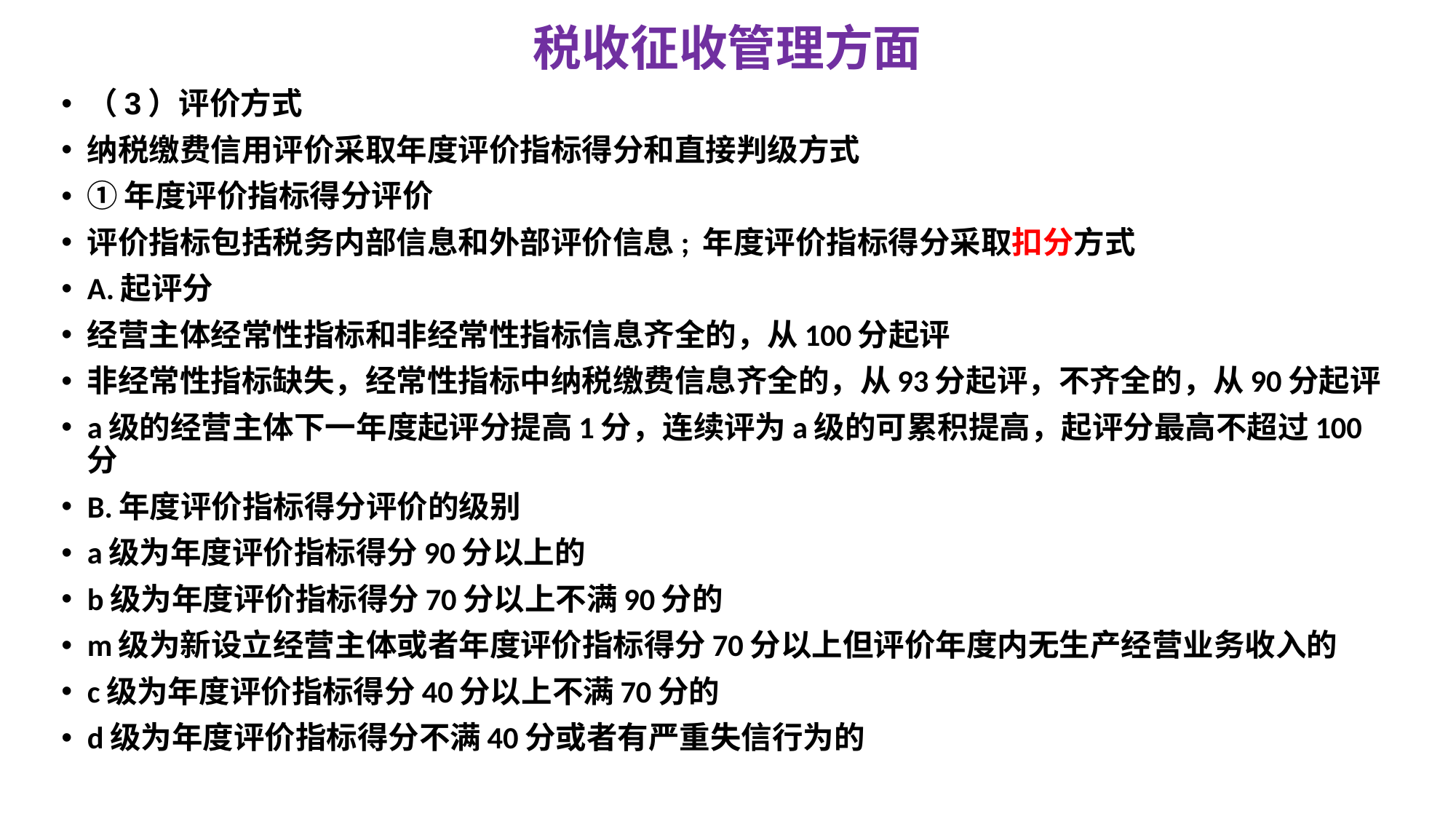

# 税收征收管理方面
（3）评价方式
纳税缴费信用评价采取年度评价指标得分和直接判级方式
①年度评价指标得分评价
评价指标包括税务内部信息和外部评价信息; 年度评价指标得分采取扣分方式
A.起评分
经营主体经常性指标和非经常性指标信息齐全的，从100分起评
非经常性指标缺失，经常性指标中纳税缴费信息齐全的，从93分起评，不齐全的，从90分起评
a级的经营主体下一年度起评分提高1分，连续评为a级的可累积提高，起评分最高不超过100分
B.年度评价指标得分评价的级别
a级为年度评价指标得分90分以上的
b级为年度评价指标得分70分以上不满90分的
m级为新设立经营主体或者年度评价指标得分70分以上但评价年度内无生产经营业务收入的
c级为年度评价指标得分40分以上不满70分的
d级为年度评价指标得分不满40分或者有严重失信行为的